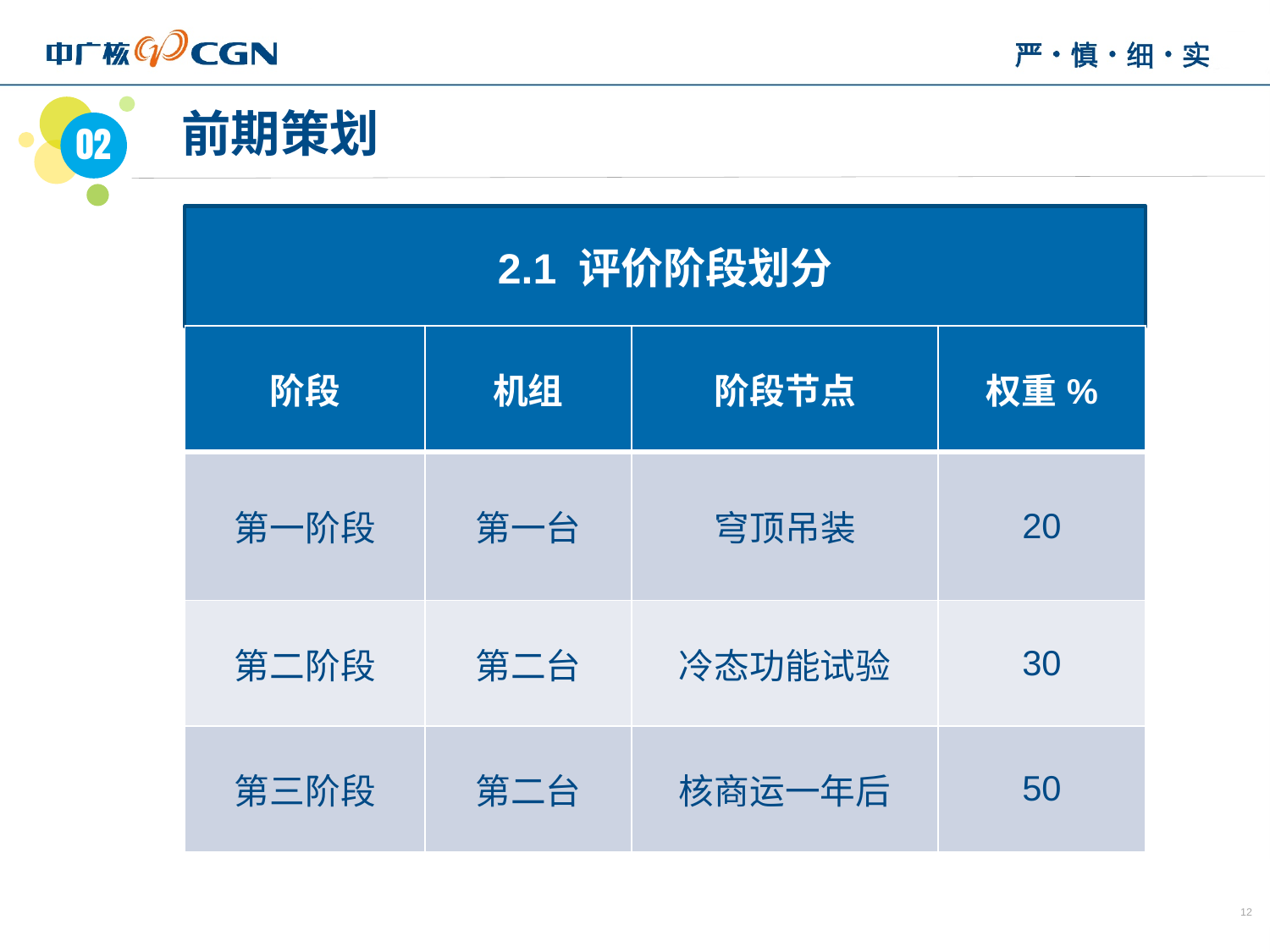

02

  前期策划

2.1 评价阶段划分
| 阶段 | 机组 | 阶段节点 | 权重% |
| --- | --- | --- | --- |
| 第一阶段 | 第一台 | 穹顶吊装 | 20 |
| 第二阶段 | 第二台 | 冷态功能试验 | 30 |
| 第三阶段 | 第二台 | 核商运一年后 | 50 |
12